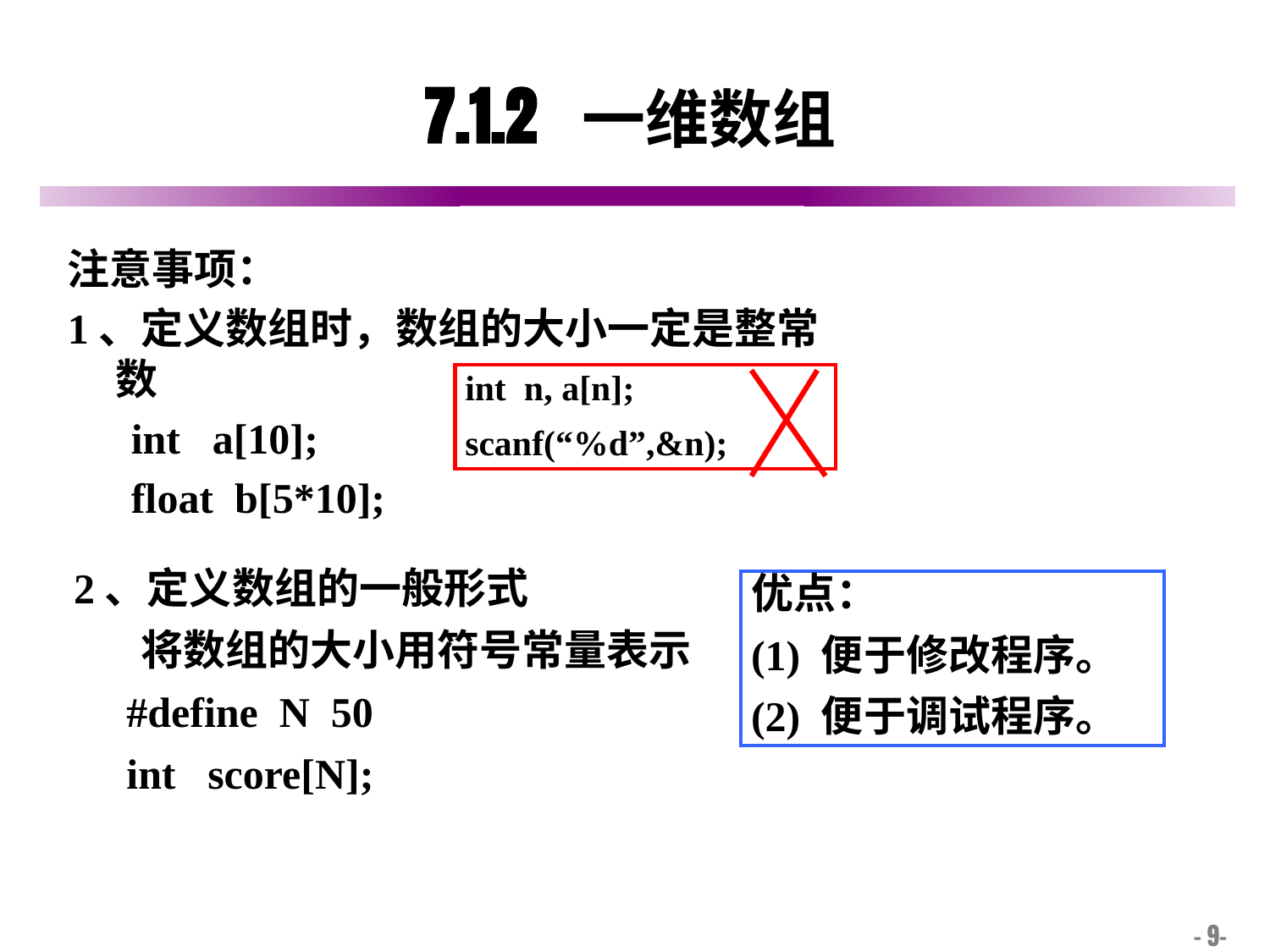

# 7.1.2  一维数组
注意事项：
1、定义数组时，数组的大小一定是整常数
      int   a[10];
      float  b[5*10];
int  n, a[n];
scanf(“%d”,&n);

2、定义数组的一般形式
      将数组的大小用符号常量表示
     #define  N  50
     int   score[N];
优点：
(1) 便于修改程序。
(2) 便于调试程序。
 - 9-